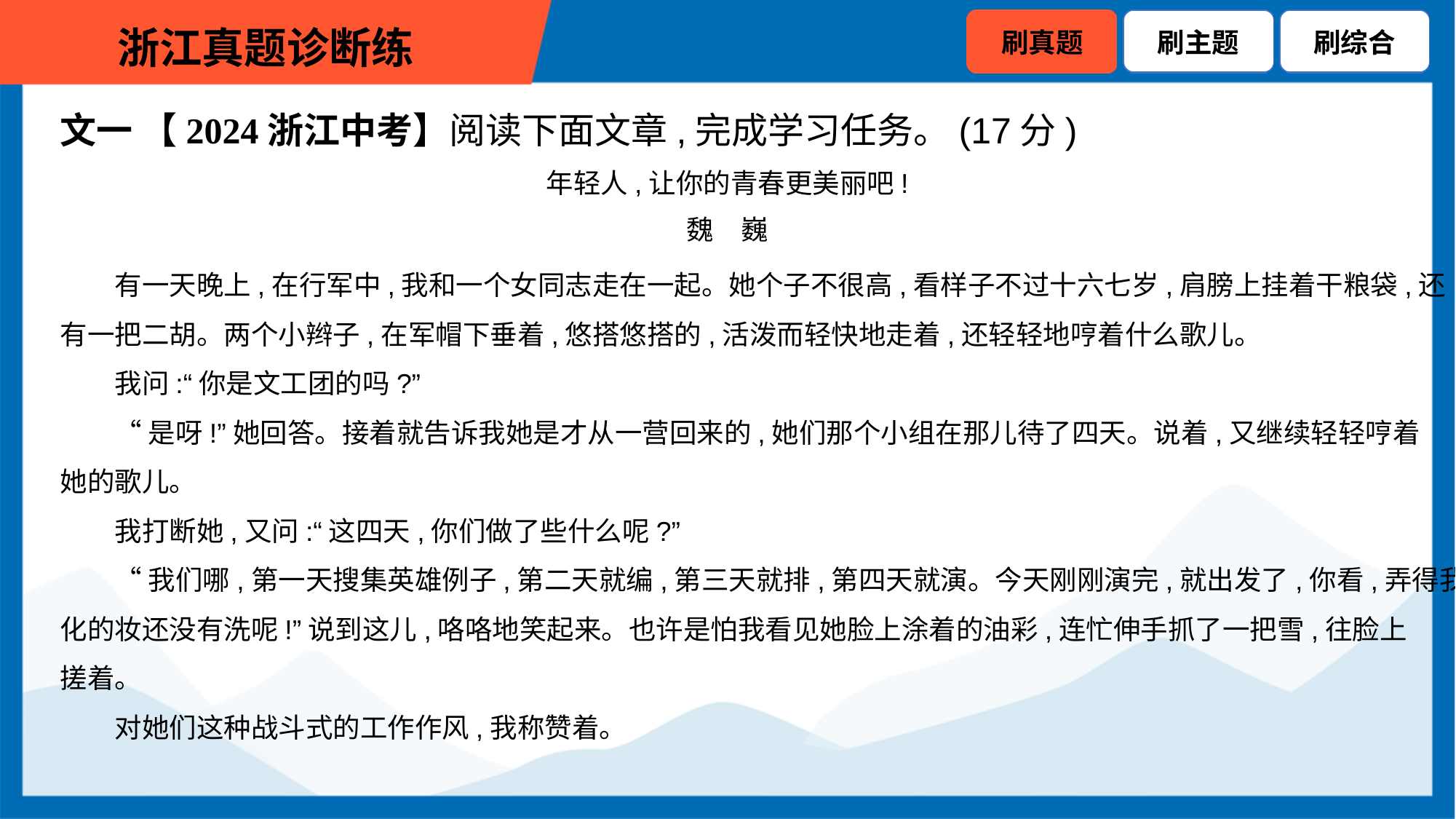

文一 【2024浙江中考】阅读下面文章,完成学习任务。(17分)
年轻人,让你的青春更美丽吧!
魏　巍
有一天晚上,在行军中,我和一个女同志走在一起。她个子不很高,看样子不过十六七岁,肩膀上挂着干粮袋,还
有一把二胡。两个小辫子,在军帽下垂着,悠搭悠搭的,活泼而轻快地走着,还轻轻地哼着什么歌儿。
我问:“你是文工团的吗?”
“是呀!”她回答。接着就告诉我她是才从一营回来的,她们那个小组在那儿待了四天。说着,又继续轻轻哼着
她的歌儿。
我打断她,又问:“这四天,你们做了些什么呢?”
“我们哪,第一天搜集英雄例子,第二天就编,第三天就排,第四天就演。今天刚刚演完,就出发了,你看,弄得我
化的妆还没有洗呢!”说到这儿,咯咯地笑起来。也许是怕我看见她脸上涂着的油彩,连忙伸手抓了一把雪,往脸上
搓着。
对她们这种战斗式的工作作风,我称赞着。